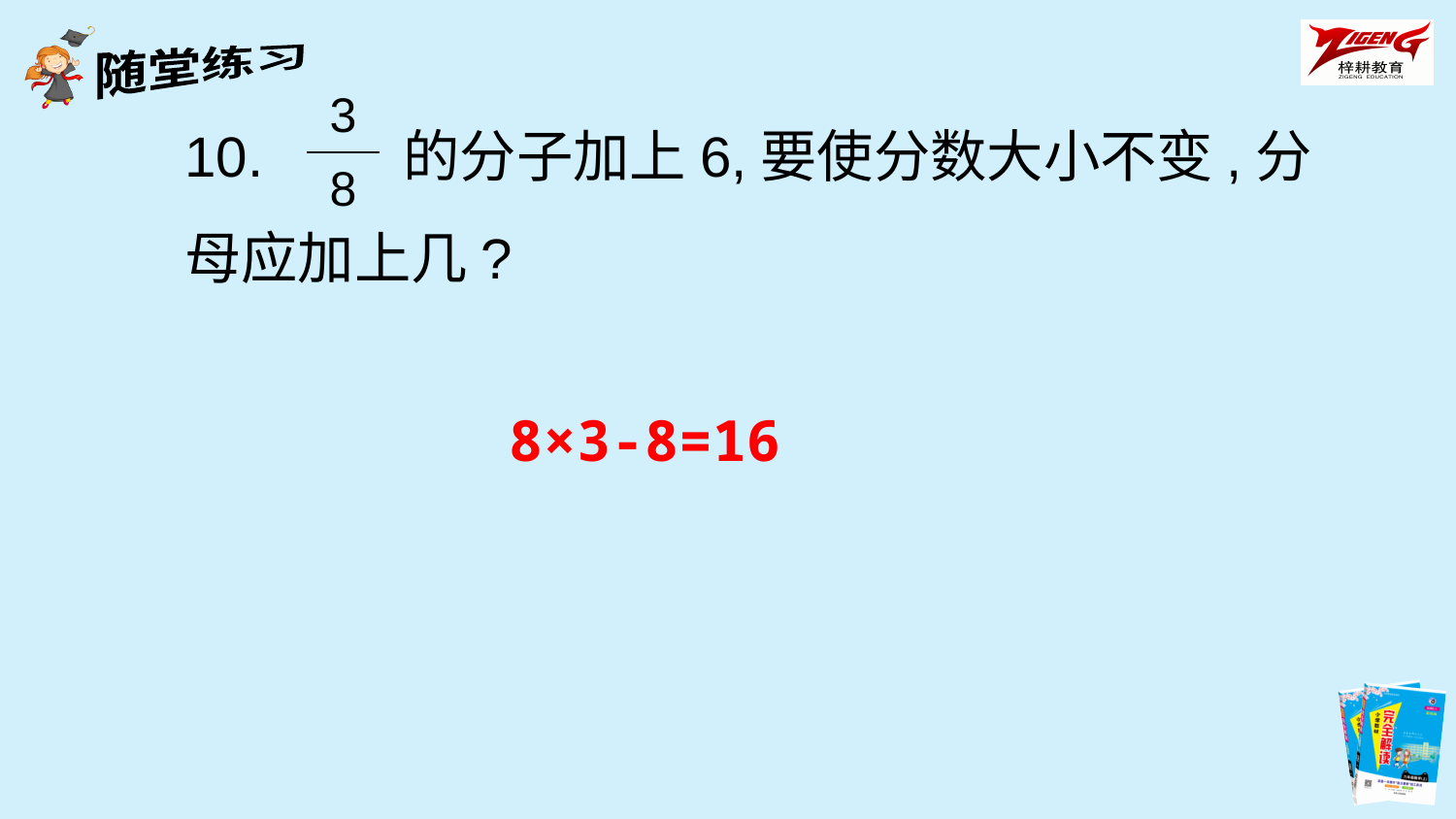

10.        的分子加上6,要使分数大小不变,分母应加上几?
| 3 |
| --- |
| 8 |
8×3-8=16